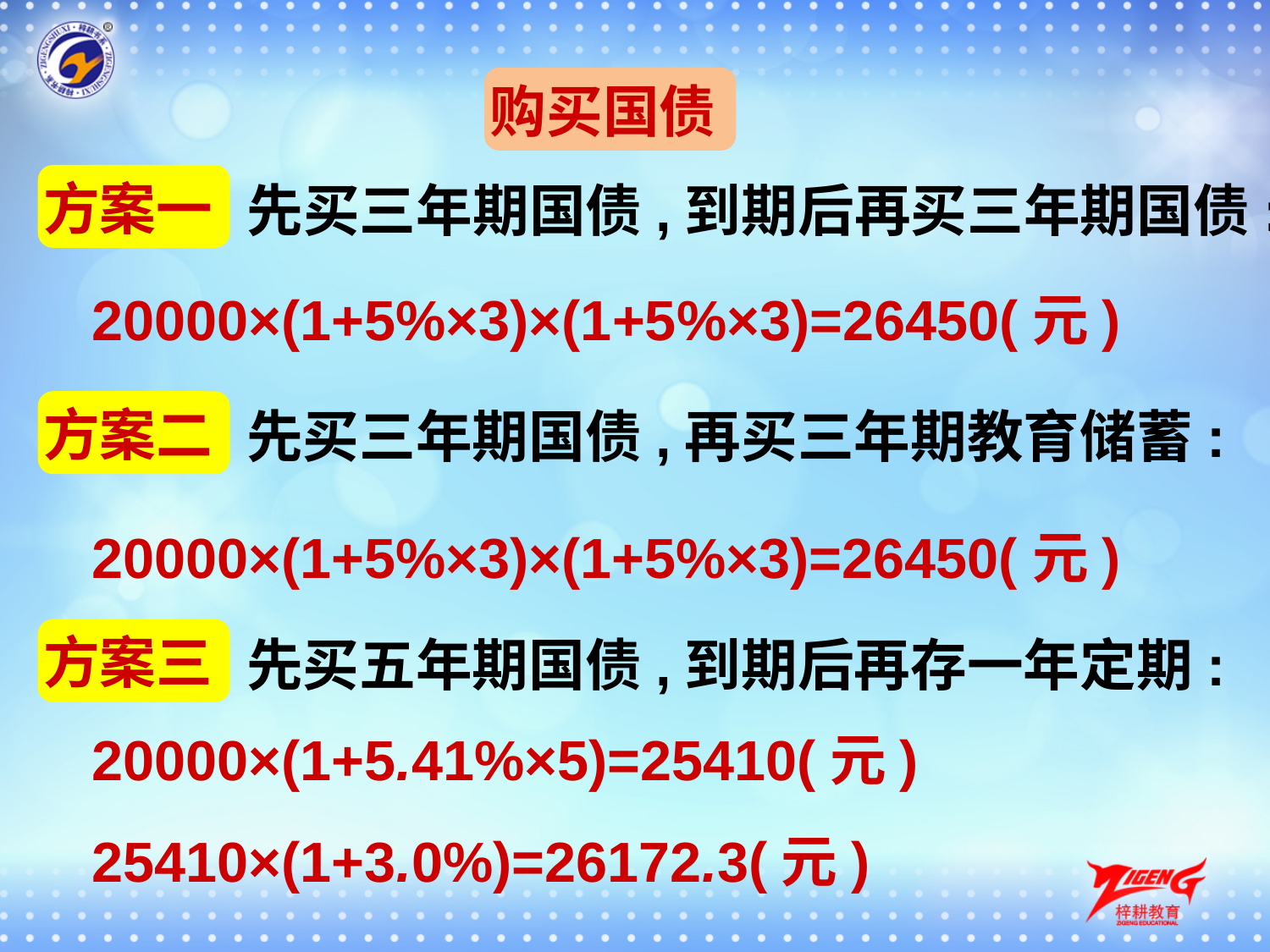

购买国债

方案一

先买三年期国债,到期后再买三年期国债:
20000×(1+5%×3)×(1+5%×3)=26450(元)
方案二

先买三年期国债,再买三年期教育储蓄:
20000×(1+5%×3)×(1+5%×3)=26450(元)
方案三

先买五年期国债,到期后再存一年定期:
20000×(1+5.41%×5)=25410(元)
25410×(1+3.0%)=26172.3(元)